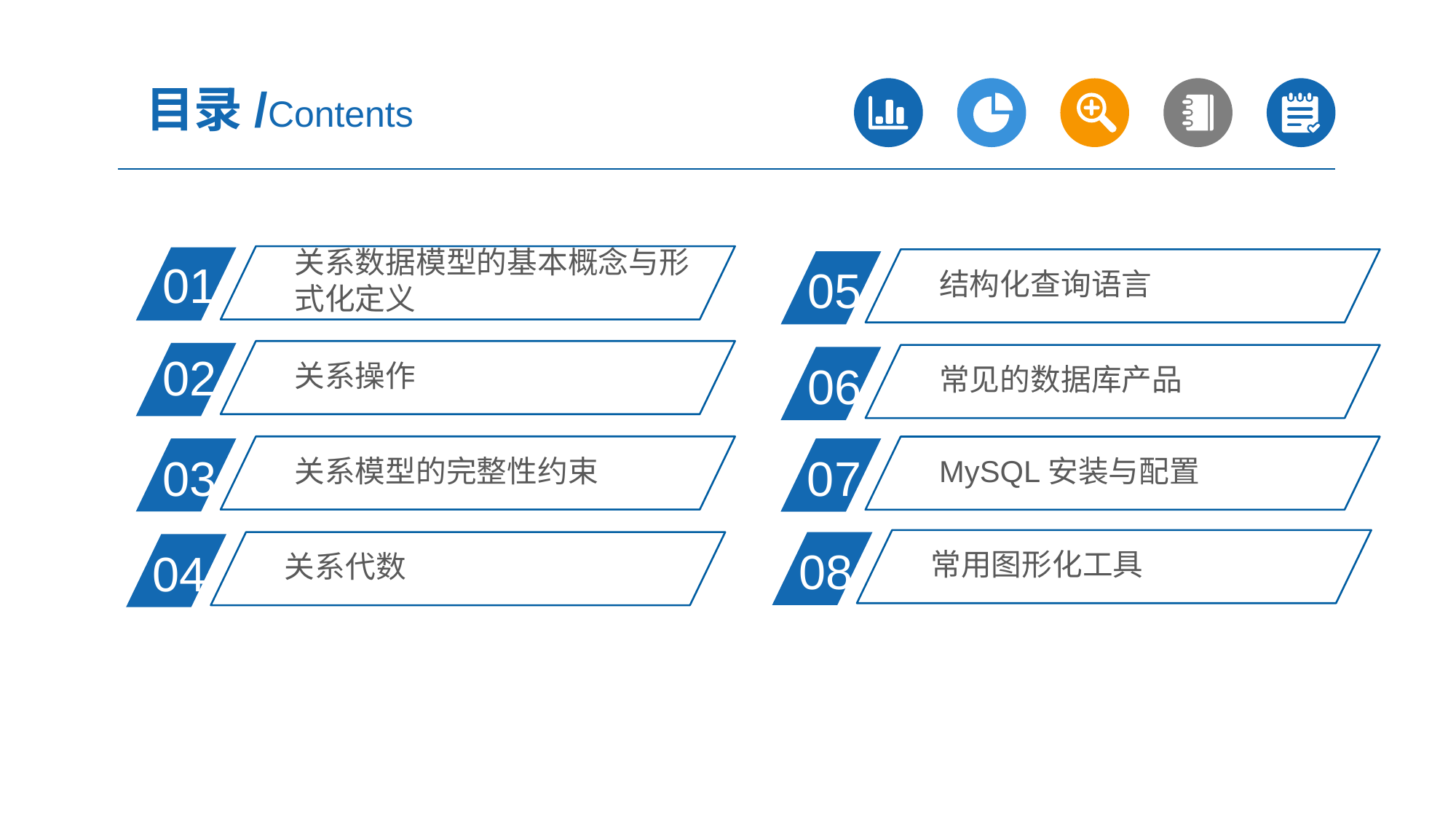

目录/Contents
关系数据模型的基本概念与形式化定义

01

结构化查询语言

05

关系操作
02

常见的数据库产品

06

关系模型的完整性约束

03

MySQL安装与配置

07

常用图形化工具

08

关系代数

04